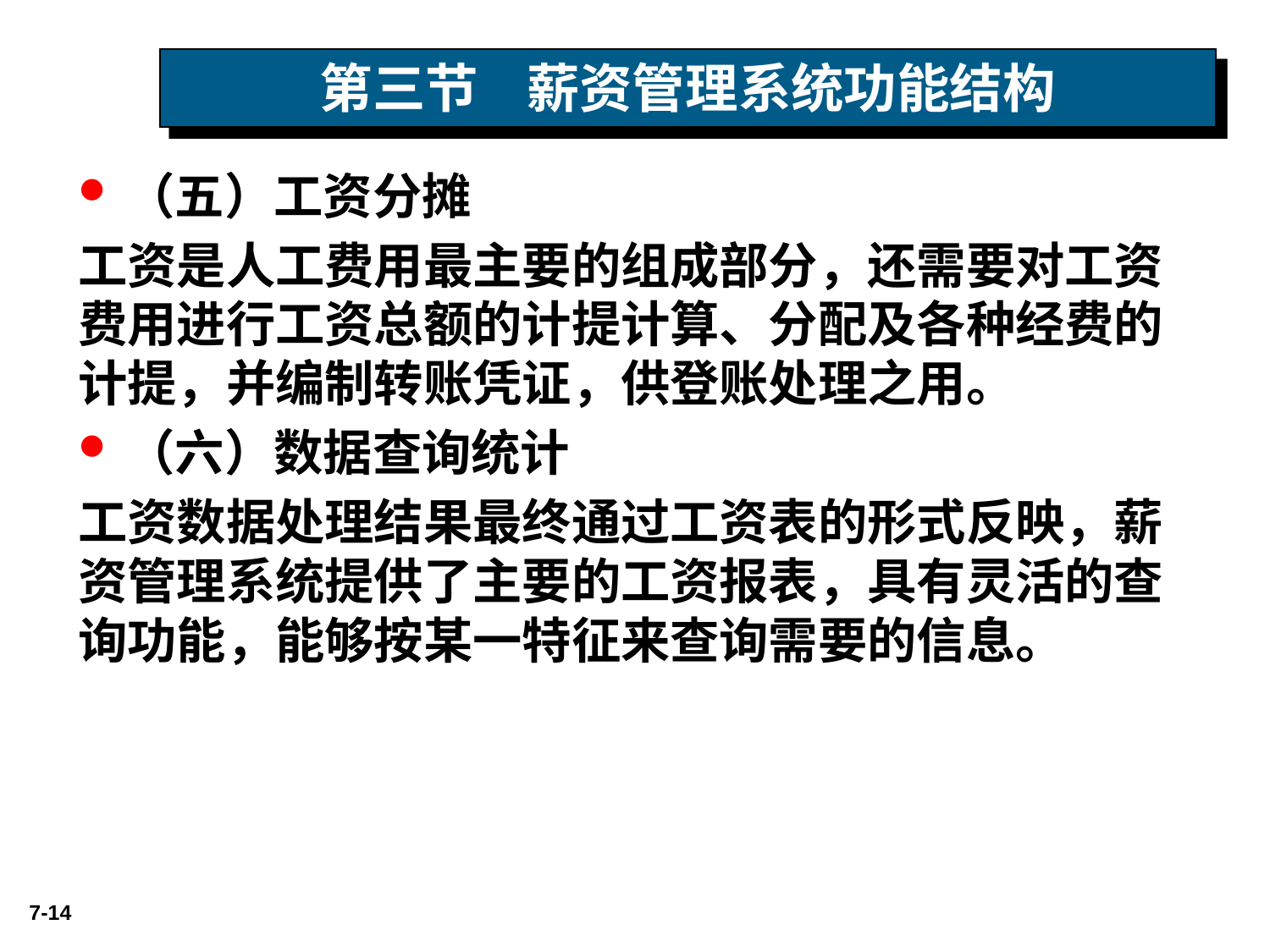

# 第三节    薪资管理系统功能结构
（五）工资分摊
工资是人工费用最主要的组成部分，还需要对工资费用进行工资总额的计提计算、分配及各种经费的计提，并编制转账凭证，供登账处理之用。
（六）数据查询统计
工资数据处理结果最终通过工资表的形式反映，薪资管理系统提供了主要的工资报表，具有灵活的查询功能，能够按某一特征来查询需要的信息。